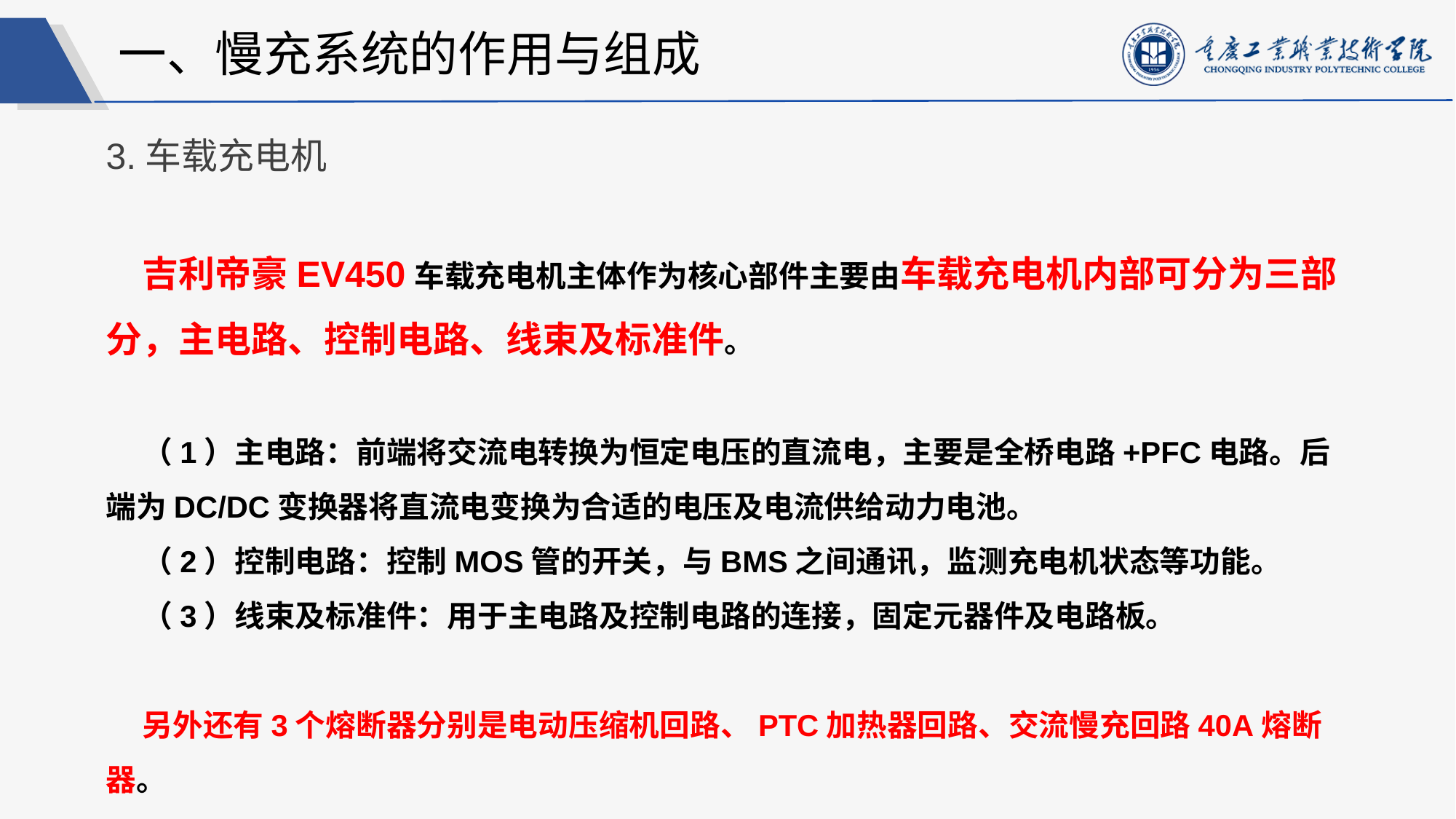

一、慢充系统的作用与组成
3.车载充电机
吉利帝豪EV450车载充电机主体作为核心部件主要由车载充电机内部可分为三部分，主电路、控制电路、线束及标准件。

（1）主电路：前端将交流电转换为恒定电压的直流电，主要是全桥电路+PFC电路。后端为DC/DC变换器将直流电变换为合适的电压及电流供给动力电池。
（2）控制电路：控制MOS管的开关，与BMS之间通讯，监测充电机状态等功能。
（3）线束及标准件：用于主电路及控制电路的连接，固定元器件及电路板。

另外还有3个熔断器分别是电动压缩机回路、PTC加热器回路、交流慢充回路40A熔断器。